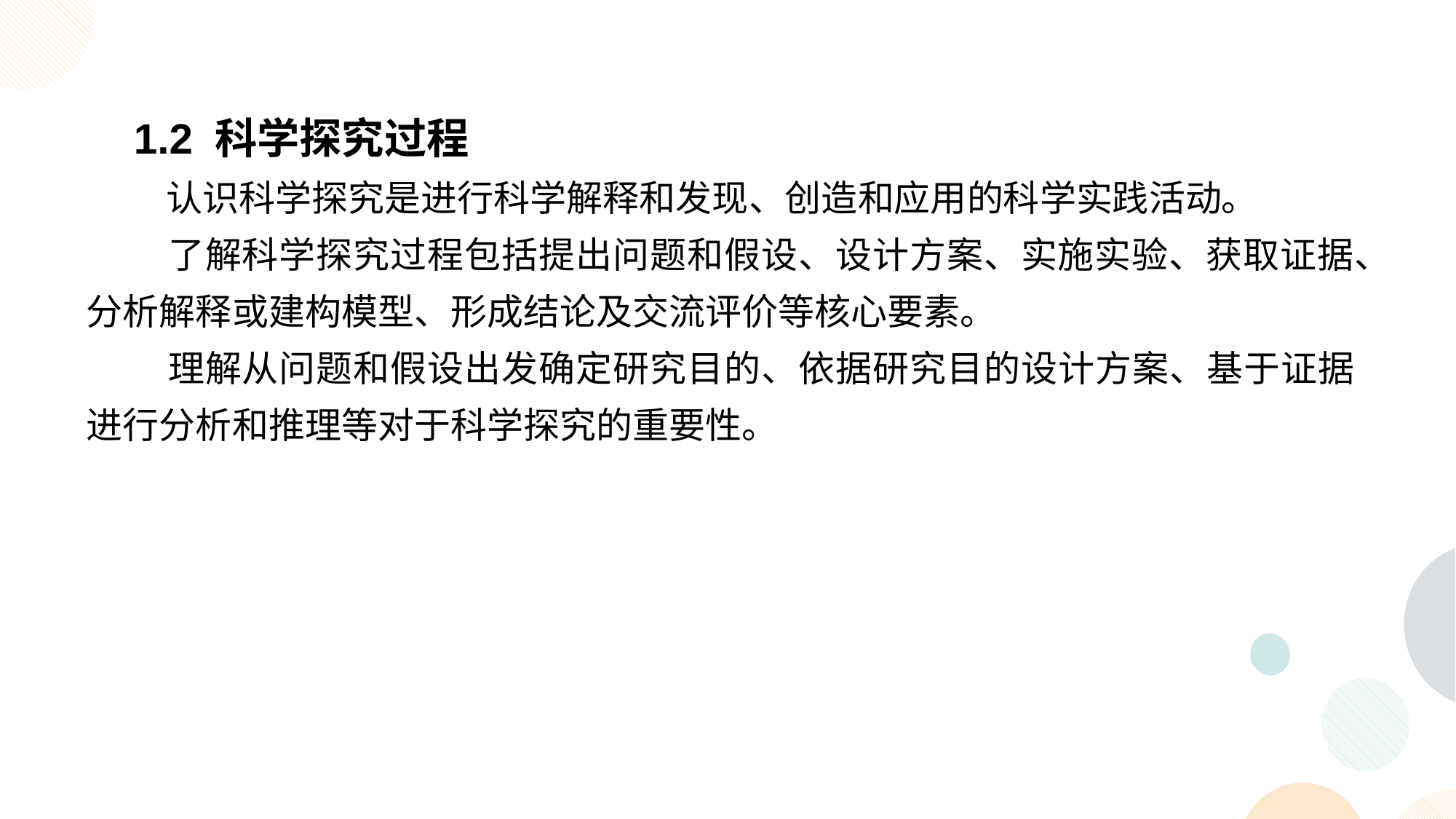

1.2 科学探究过程
 认识科学探究是进行科学解释和发现、创造和应用的科学实践活动。
 了解科学探究过程包括提出问题和假设、设计方案、实施实验、获取证据、分析解释或建构模型、形成结论及交流评价等核心要素。
 理解从问题和假设出发确定研究目的、依据研究目的设计方案、基于证据进行分析和推理等对于科学探究的重要性。